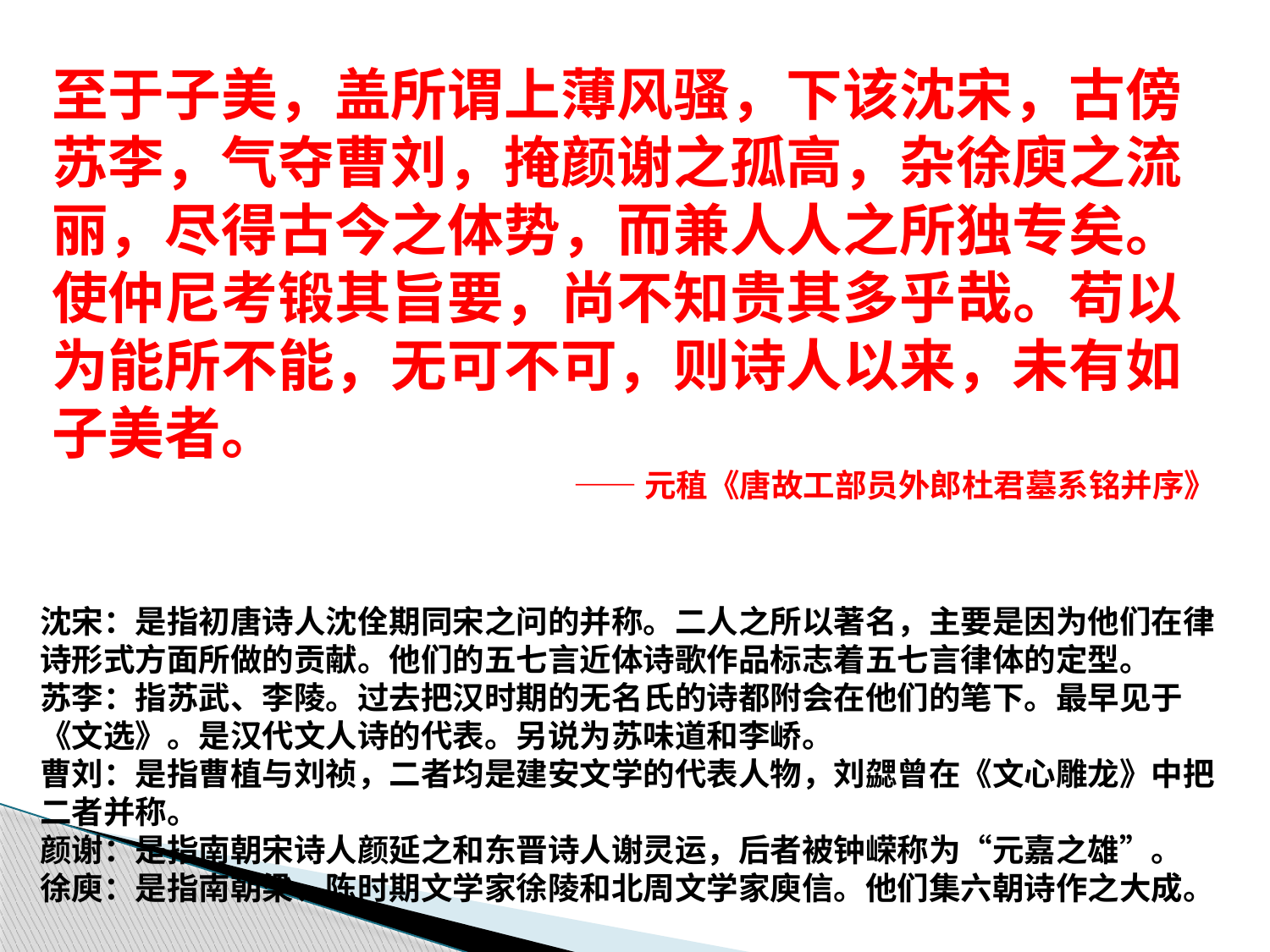

至于子美，盖所谓上薄风骚，下该沈宋，古傍苏李，气夺曹刘，掩颜谢之孤高，杂徐庾之流丽，尽得古今之体势，而兼人人之所独专矣。使仲尼考锻其旨要，尚不知贵其多乎哉。苟以为能所不能，无可不可，则诗人以来，未有如子美者。
——元稙《唐故工部员外郎杜君墓系铭并序》
沈宋：是指初唐诗人沈佺期同宋之问的并称。二人之所以著名，主要是因为他们在律诗形式方面所做的贡献。他们的五七言近体诗歌作品标志着五七言律体的定型。
苏李：指苏武、李陵。过去把汉时期的无名氏的诗都附会在他们的笔下。最早见于《文选》。是汉代文人诗的代表。另说为苏味道和李峤。
曹刘：是指曹植与刘祯，二者均是建安文学的代表人物，刘勰曾在《文心雕龙》中把二者并称。
颜谢：是指南朝宋诗人颜延之和东晋诗人谢灵运，后者被钟嵘称为“元嘉之雄”。
徐庾：是指南朝梁、陈时期文学家徐陵和北周文学家庾信。他们集六朝诗作之大成。